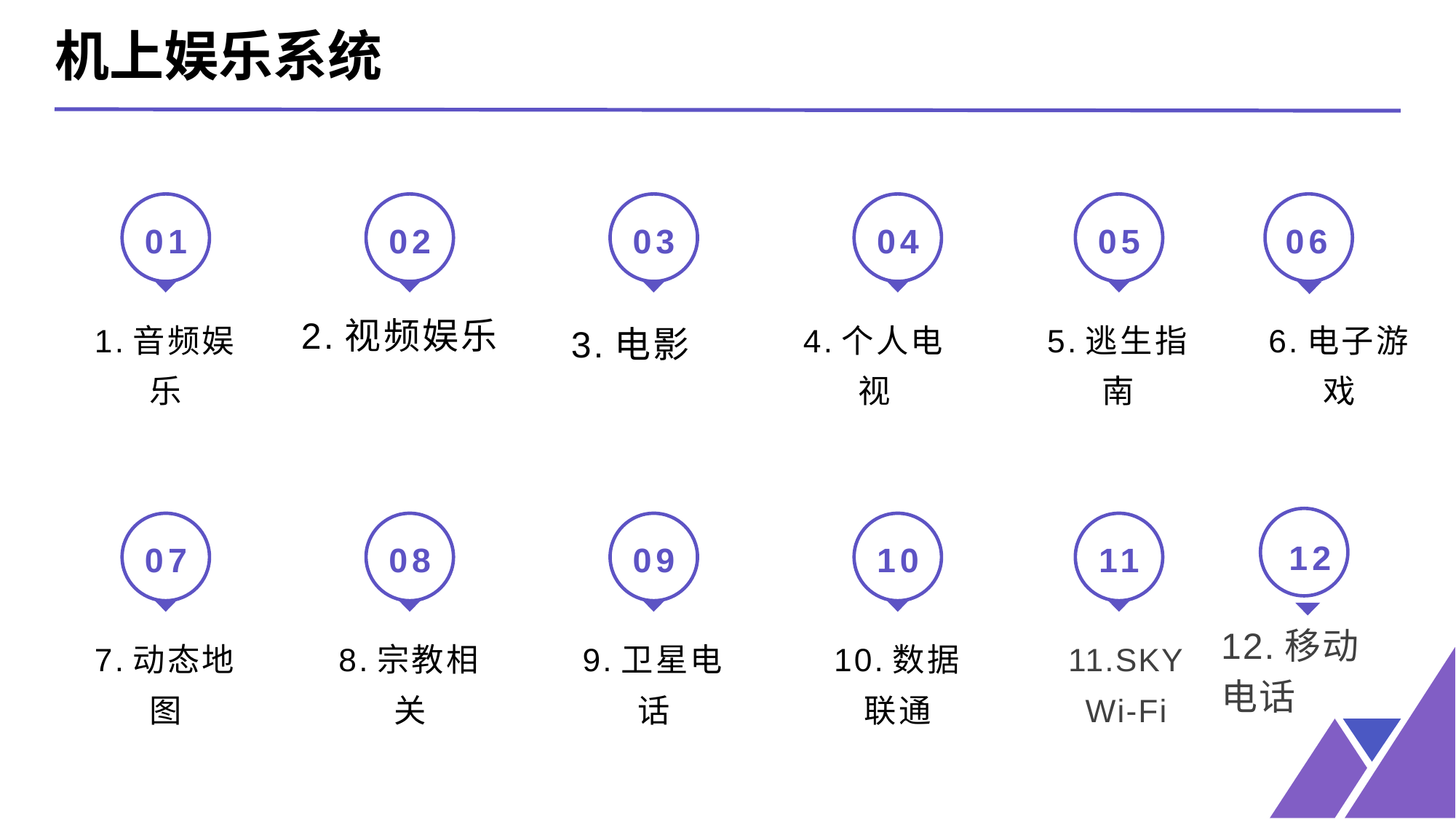

机上娱乐系统

06
01
02
03
04
05

2.视频娱乐
1.音频娱乐
3.电影
4.个人电视
5.逃生指南
6.电子游戏

12
07
08
09
10
11

7.动态地图
8.宗教相关
9.卫星电话
10.数据联通
11.SKY Wi-Fi
12.移动
电话